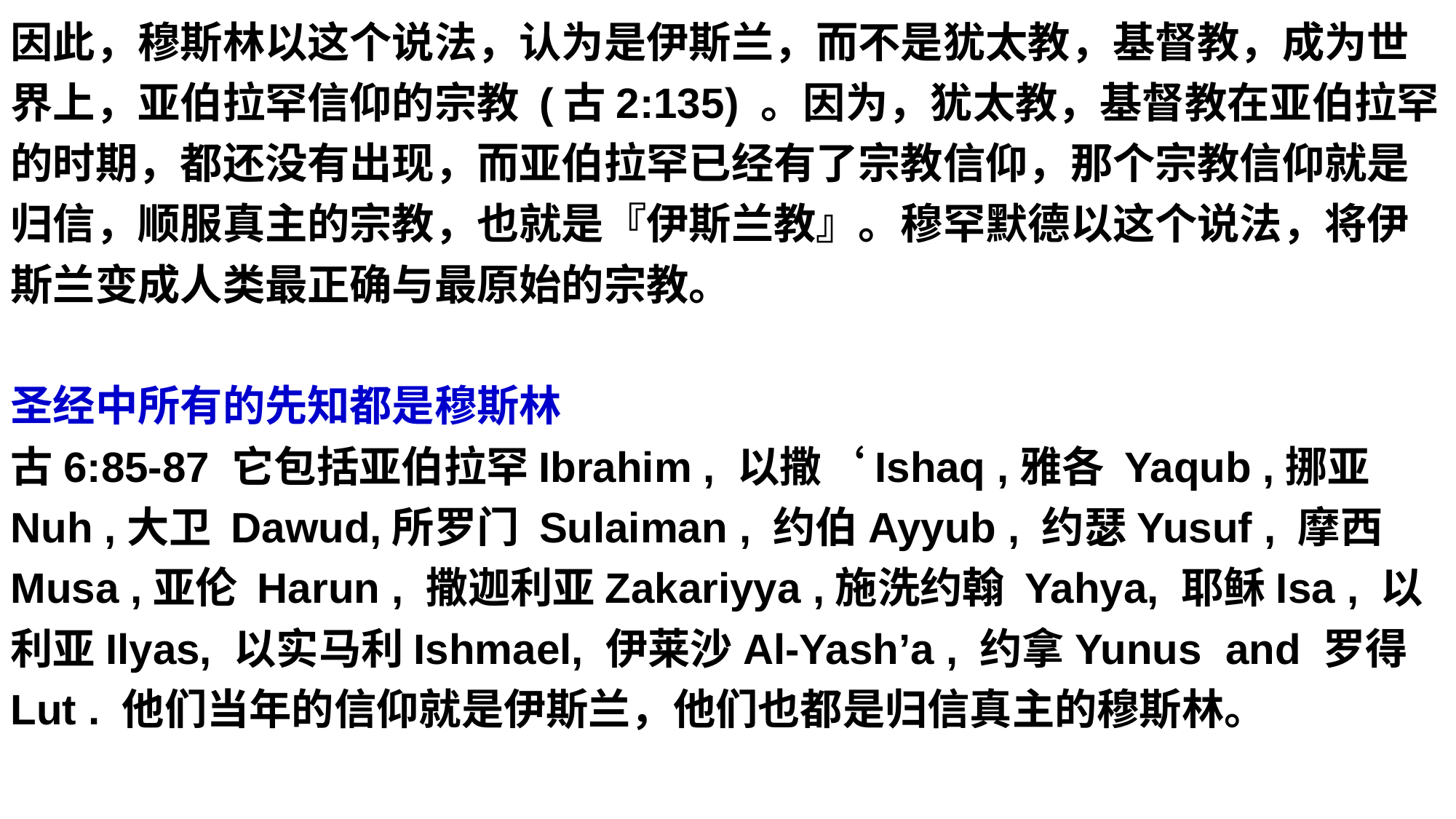

因此，穆斯林以这个说法，认为是伊斯兰，而不是犹太教，基督教，成为世界上，亚伯拉罕信仰的宗教 (古2:135) 。因为，犹太教，基督教在亚伯拉罕的时期，都还没有出现，而亚伯拉罕已经有了宗教信仰，那个宗教信仰就是归信，顺服真主的宗教，也就是『伊斯兰教』。穆罕默德以这个说法，将伊斯兰变成人类最正确与最原始的宗教。

圣经中所有的先知都是穆斯林
古6:85-87 它包括亚伯拉罕Ibrahim , 以撒‘Ishaq ,雅各 Yaqub ,挪亚Nuh ,大卫 Dawud,所罗门 Sulaiman , 约伯Ayyub , 约瑟Yusuf , 摩西Musa ,亚伦 Harun , 撒迦利亚Zakariyya ,施洗约翰 Yahya, 耶稣Isa , 以利亚Ilyas, 以实马利Ishmael, 伊莱沙Al-Yash’a , 约拿Yunus  and 罗得Lut . 他们当年的信仰就是伊斯兰，他们也都是归信真主的穆斯林。